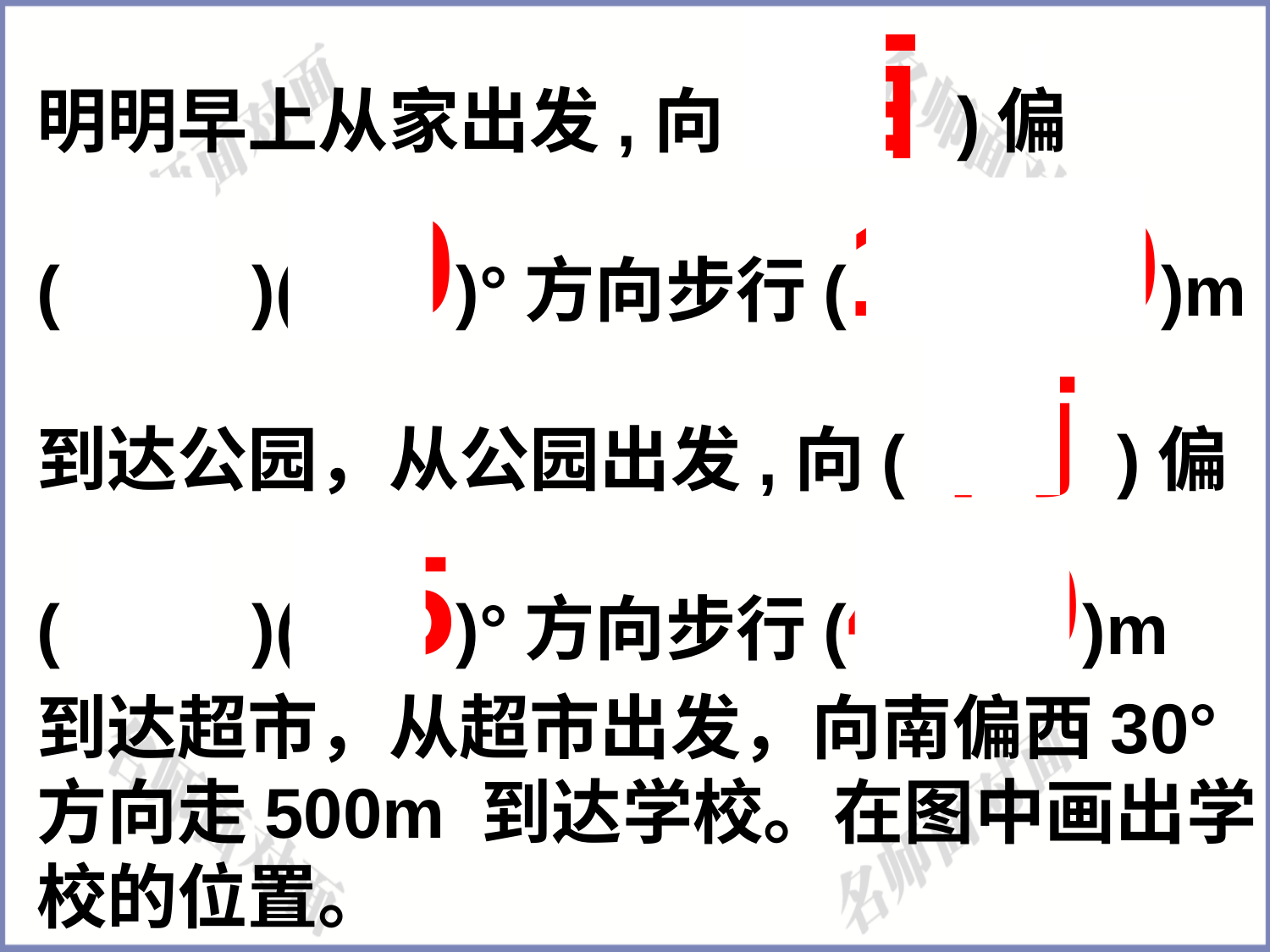

明明早上从家出发,向(西)偏(北)(30)°方向步行(1000)m 到达公园，从公园出发,向( 南)偏(西)(45)°方向步行(400)m 到达超市，从超市出发，向南偏西30°方向走500m 到达学校。在图中画出学校的位置。